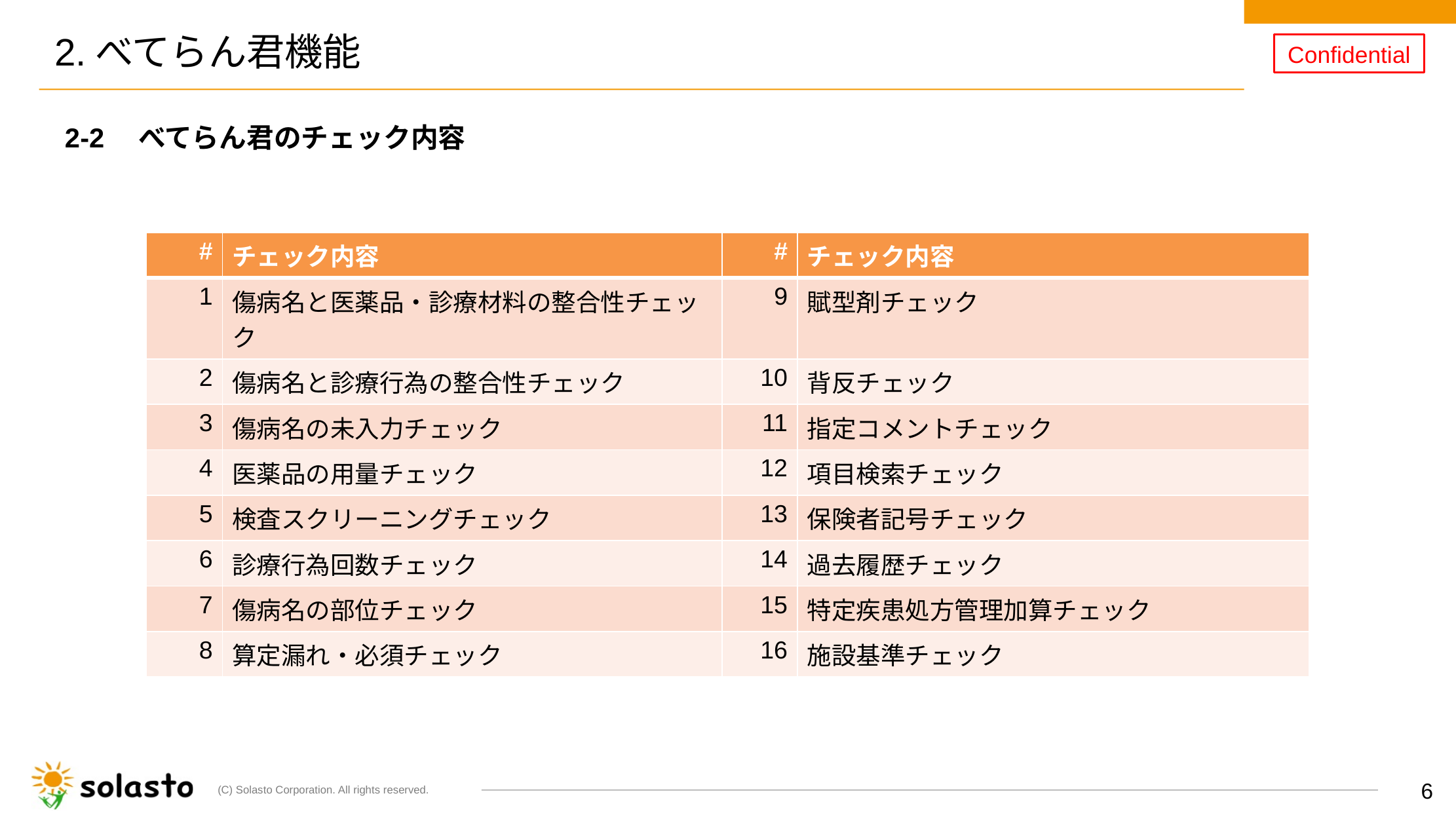

# 2.べてらん君機能
2-2　べてらん君のチェック内容

　　　　　　　　　　　　　　　　　　　　　　　　　　　　　　　　　　　　　　　　　　　　　　　　　　　　　　　　　　　　　　　　　　など

| # | チェック内容 | # | チェック内容 |
| --- | --- | --- | --- |
| 1 | 傷病名と医薬品・診療材料の整合性チェック | 9 | 賦型剤チェック |
| 2 | 傷病名と診療行為の整合性チェック | 10 | 背反チェック |
| 3 | 傷病名の未入力チェック | 11 | 指定コメントチェック |
| 4 | 医薬品の用量チェック | 12 | 項目検索チェック |
| 5 | 検査スクリーニングチェック | 13 | 保険者記号チェック |
| 6 | 診療行為回数チェック | 14 | 過去履歴チェック |
| 7 | 傷病名の部位チェック | 15 | 特定疾患処方管理加算チェック |
| 8 | 算定漏れ・必須チェック | 16 | 施設基準チェック |